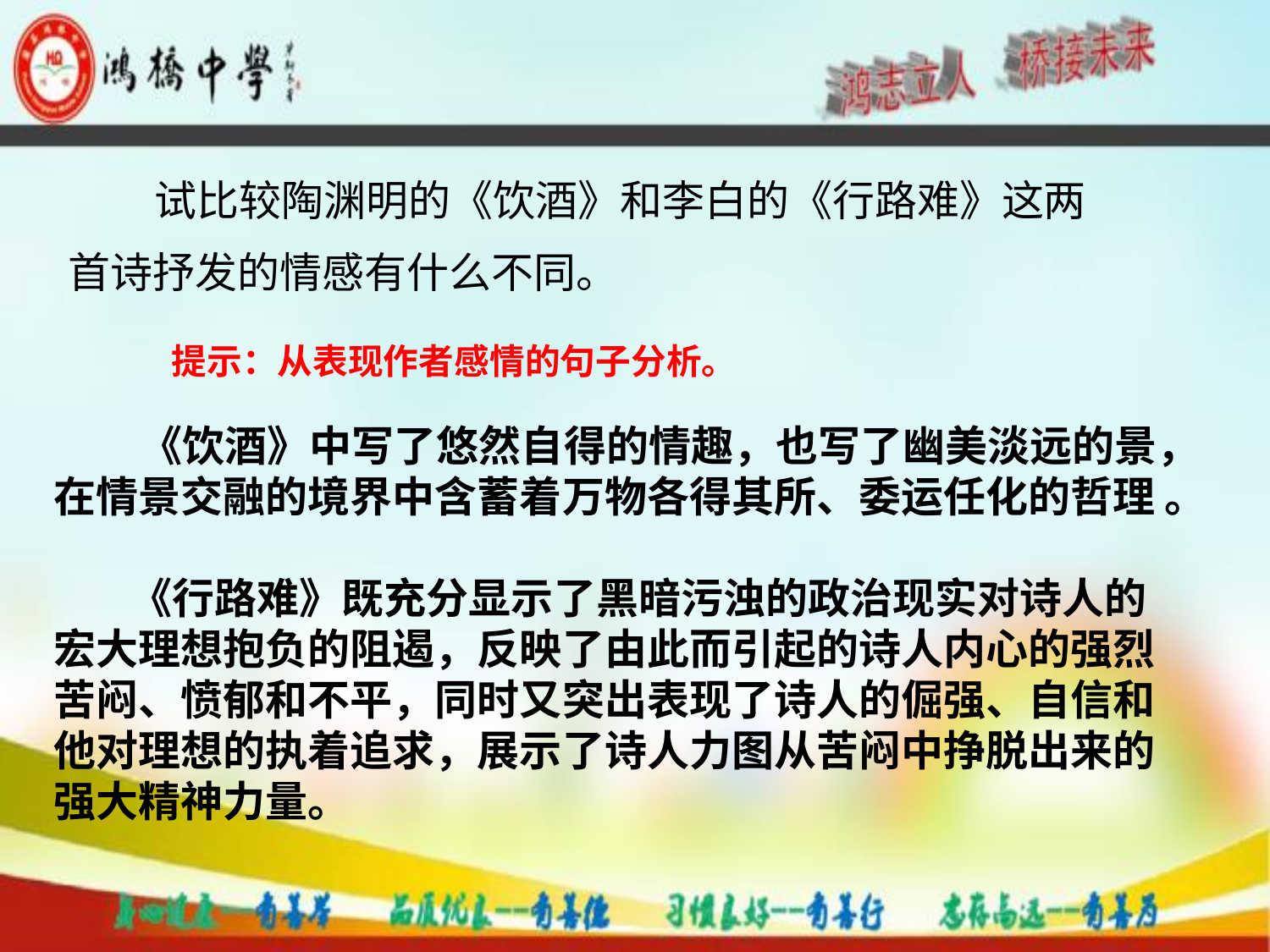

试比较陶渊明的《饮酒》和李白的《行路难》这两
首诗抒发的情感有什么不同。
提示：从表现作者感情的句子分析。
        《饮酒》中写了悠然自得的情趣，也写了幽美淡远的景，在情景交融的境界中含蓄着万物各得其所、委运任化的哲理 。
        《行路难》既充分显示了黑暗污浊的政治现实对诗人的宏大理想抱负的阻遏，反映了由此而引起的诗人内心的强烈苦闷、愤郁和不平，同时又突出表现了诗人的倔强、自信和他对理想的执着追求，展示了诗人力图从苦闷中挣脱出来的强大精神力量。